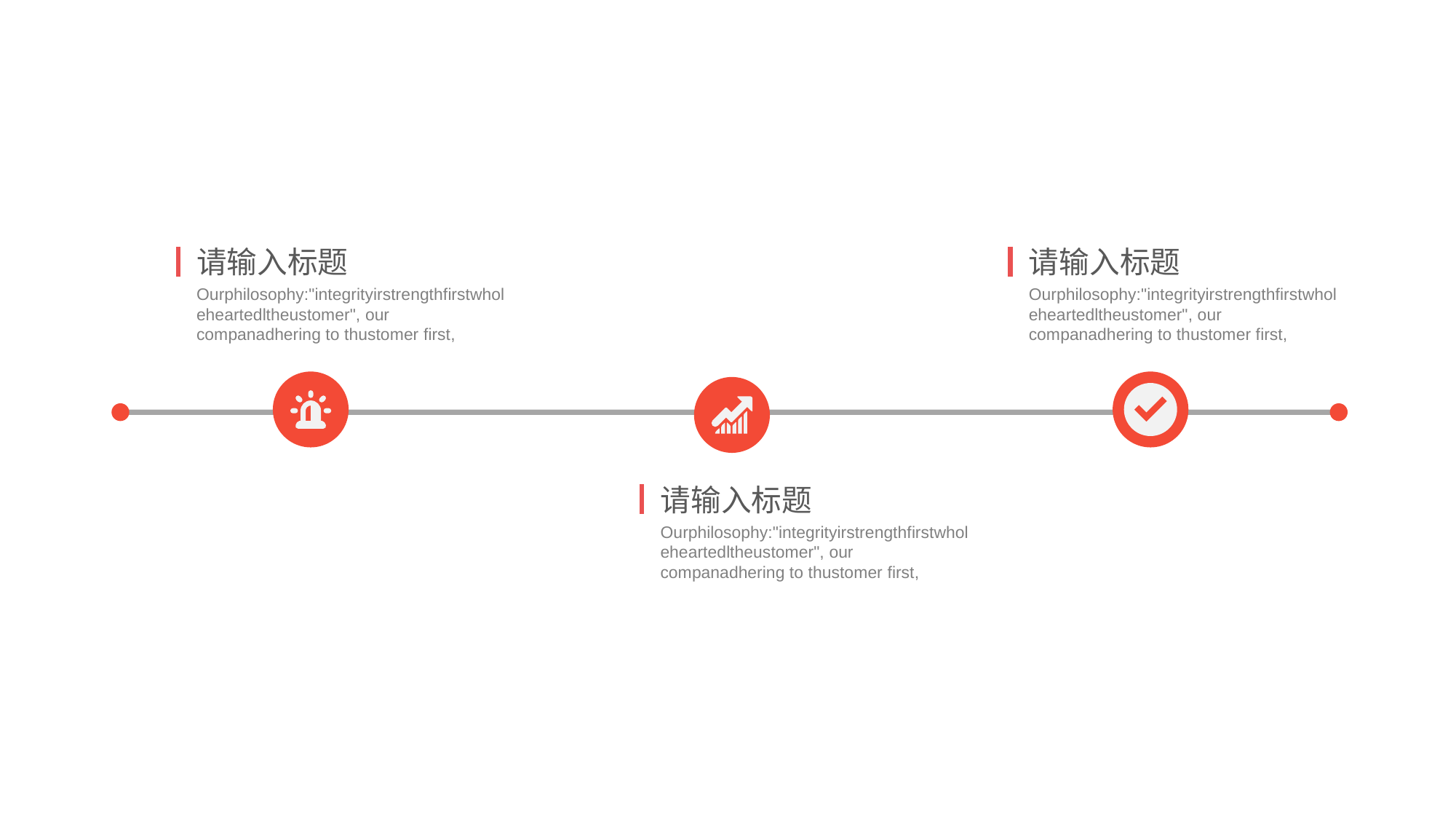

请输入标题
Ourphilosophy:"integrityirstrengthfirstwholeheartedltheustomer", our companadhering to thustomer first,
请输入标题
Ourphilosophy:"integrityirstrengthfirstwholeheartedltheustomer", our companadhering to thustomer first,

请输入标题
Ourphilosophy:"integrityirstrengthfirstwholeheartedltheustomer", our companadhering to thustomer first,